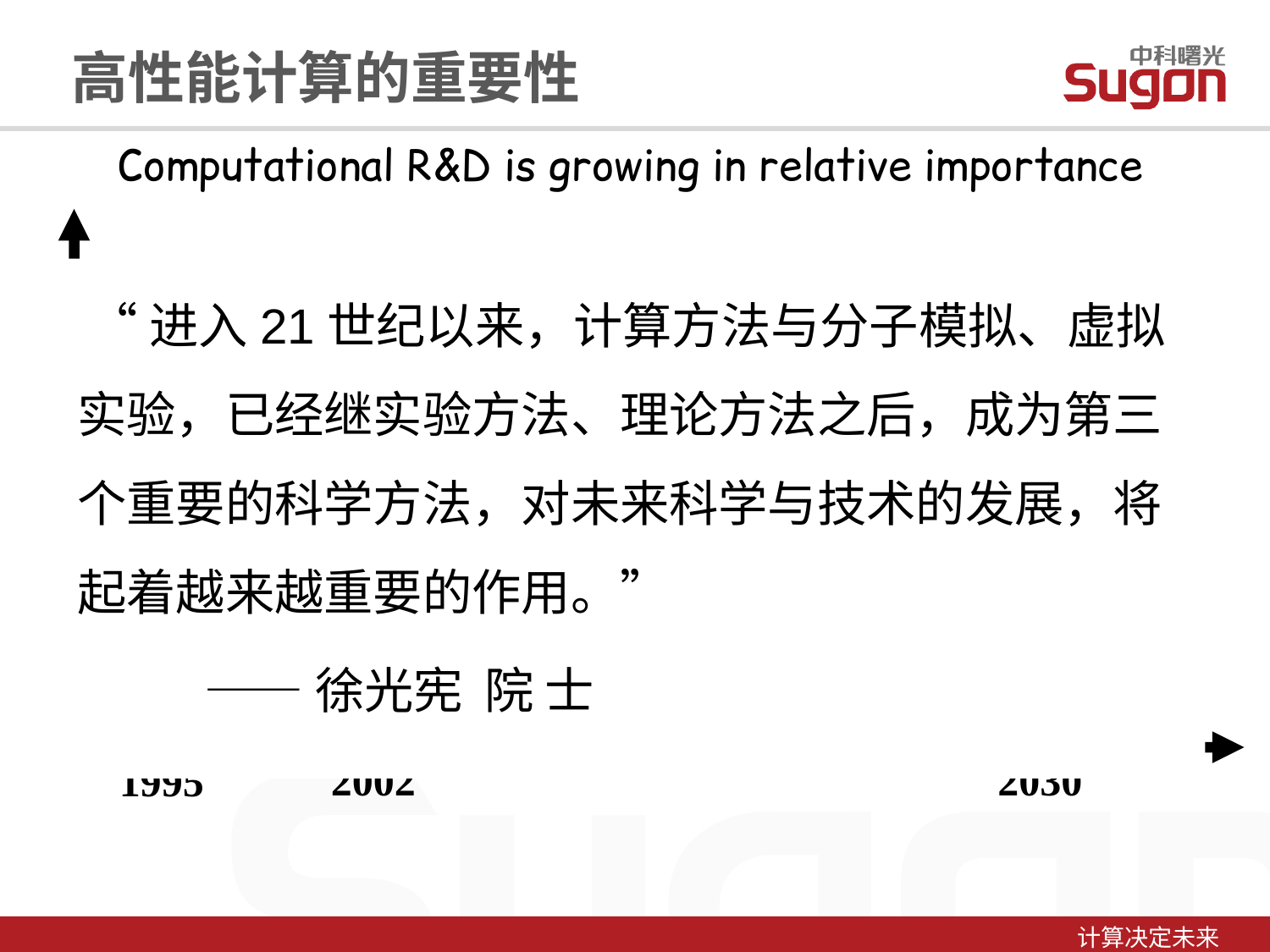

高性能计算的重要性
Computational R&D is growing in relative importance

2002:
20 % modeling
80 % experiment
2030:
50 % modeling
50 % experiment

1995:
10 % modeling
90 % experiment

2002
2030

1995
 “进入21世纪以来，计算方法与分子模拟、虚拟实验，已经继实验方法、理论方法之后，成为第三个重要的科学方法，对未来科学与技术的发展，将起着越来越重要的作用。”
	——徐光宪  院 士